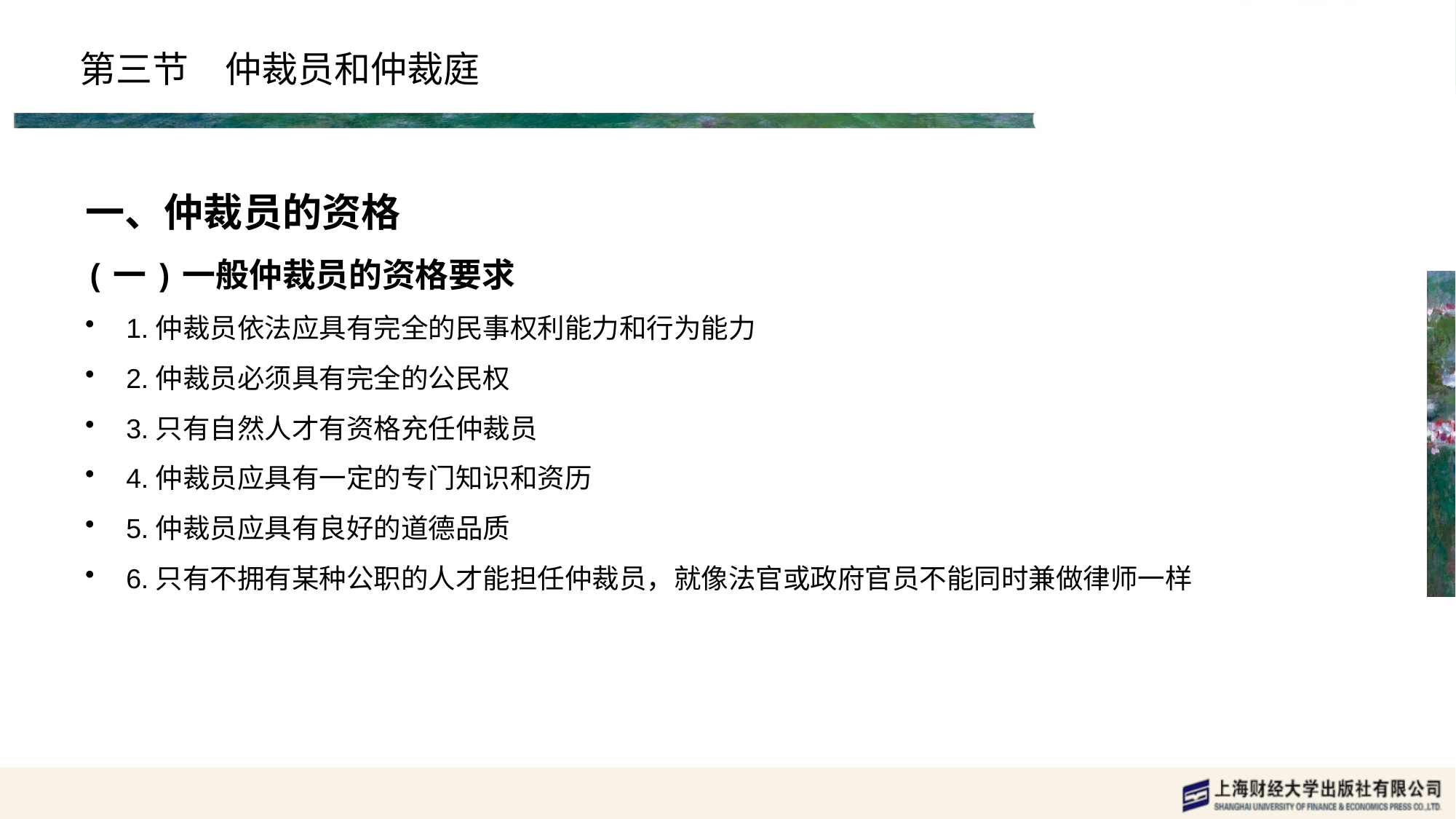

# 第三节　仲裁员和仲裁庭
一、仲裁员的资格
(一)一般仲裁员的资格要求
1.仲裁员依法应具有完全的民事权利能力和行为能力
2.仲裁员必须具有完全的公民权
3.只有自然人才有资格充任仲裁员
4.仲裁员应具有一定的专门知识和资历
5.仲裁员应具有良好的道德品质
6.只有不拥有某种公职的人才能担任仲裁员，就像法官或政府官员不能同时兼做律师一样